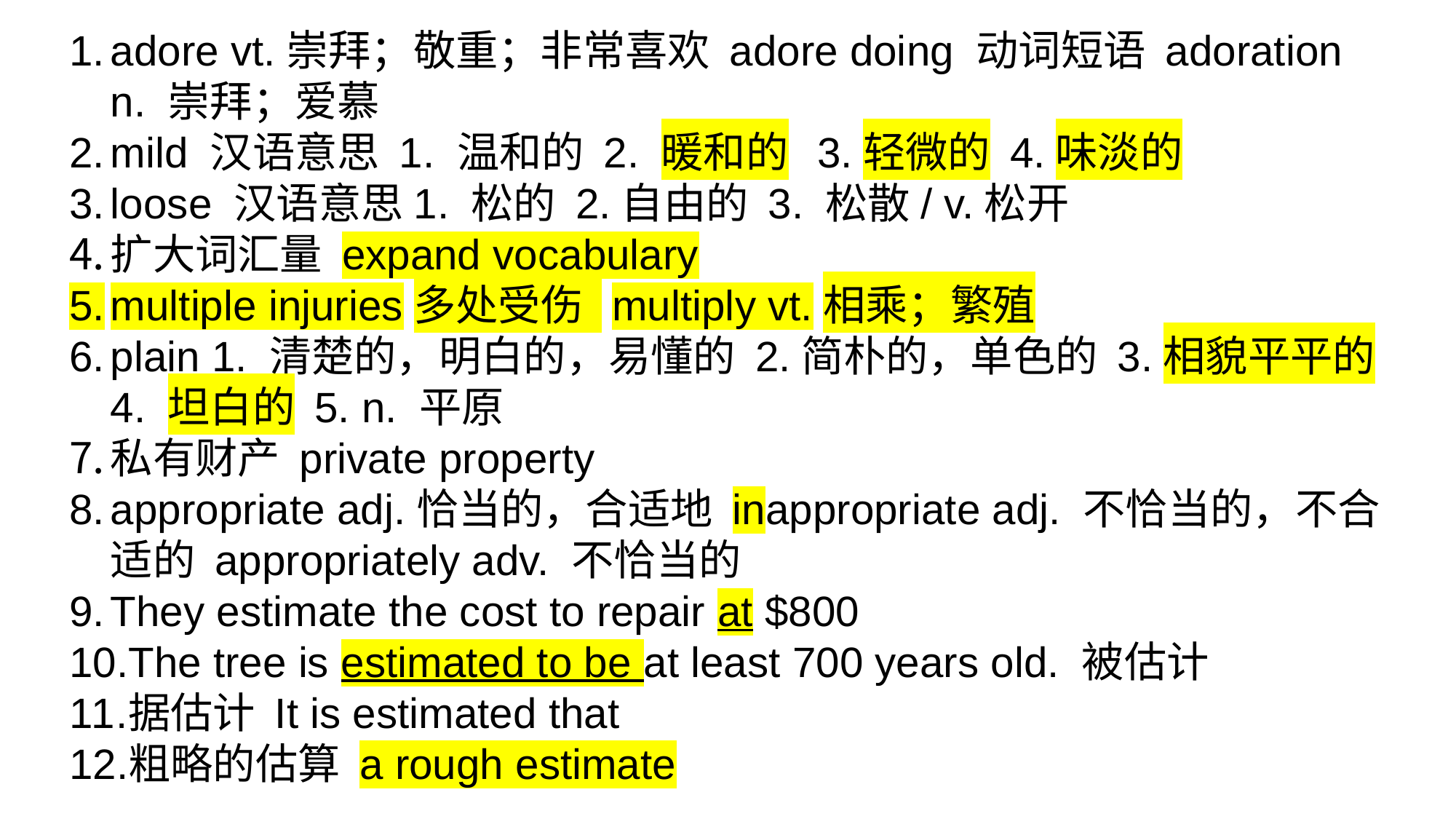

adore vt.崇拜；敬重；非常喜欢 adore doing 动词短语 adoration n. 崇拜；爱慕
mild 汉语意思 1. 温和的 2. 暖和的  3.轻微的 4.味淡的
loose 汉语意思1. 松的 2.自由的 3. 松散/ v.松开
扩大词汇量 expand vocabulary
multiple injuries多处受伤  multiply vt.相乘；繁殖
plain 1. 清楚的，明白的，易懂的 2.简朴的，单色的 3.相貌平平的 4. 坦白的 5. n. 平原
私有财产 private property
appropriate adj.恰当的，合适地 inappropriate adj. 不恰当的，不合适的 appropriately adv. 不恰当的
They estimate the cost to repair at $800
The tree is estimated to be at least 700 years old. 被估计
据估计 It is estimated that
粗略的估算 a rough estimate